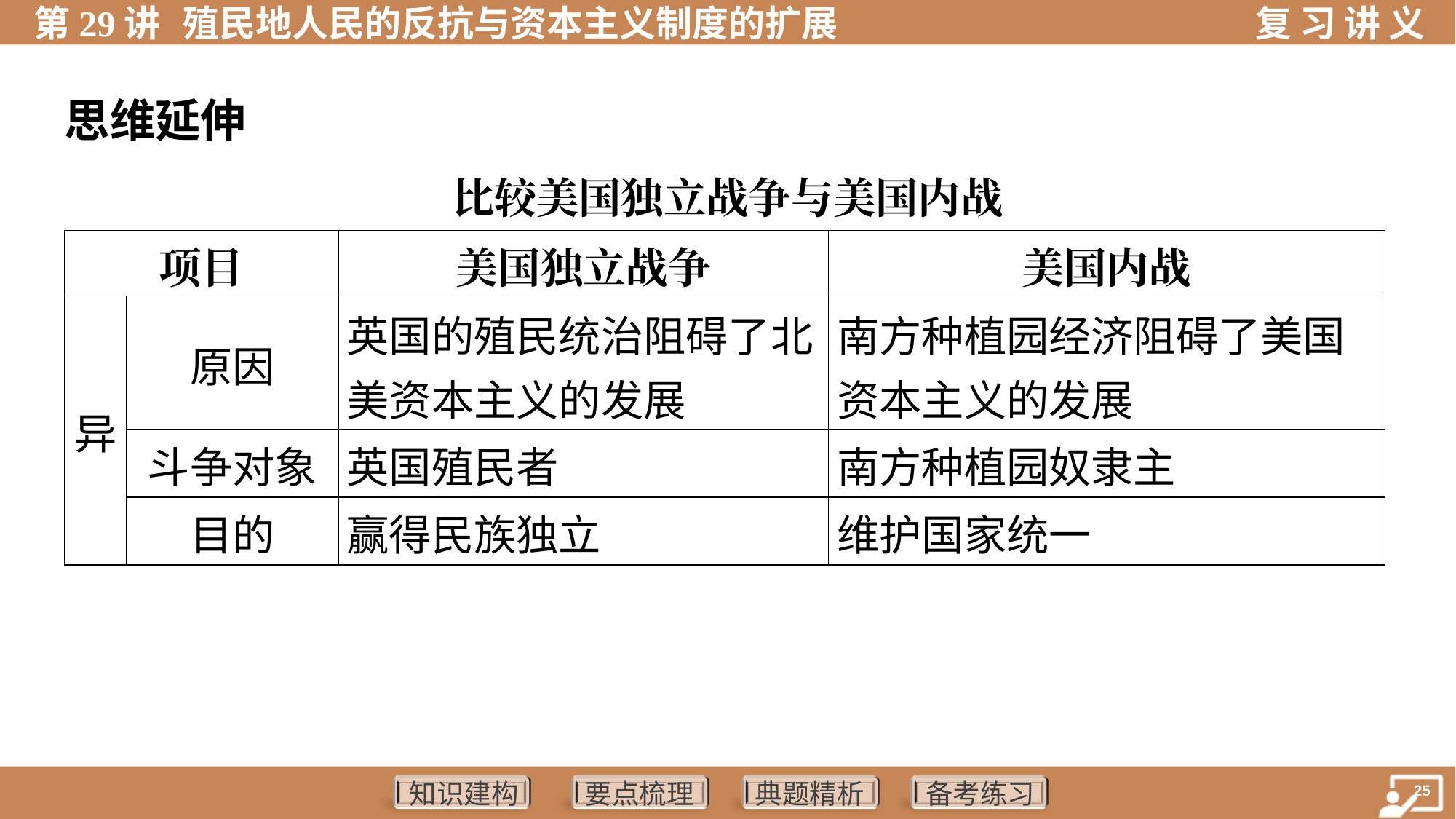

思维延伸
比较美国独立战争与美国内战
| 项目 |  | 美国独立战争 | 美国内战 |
| --- | --- | --- | --- |
| 异 | 原因 | 英国的殖民统治阻碍了北 美资本主义的发展 | 南方种植园经济阻碍了美国 资本主义的发展 |
|  | 斗争对象 | 英国殖民者 | 南方种植园奴隶主 |
|  | 目的 | 赢得民族独立 | 维护国家统一 |